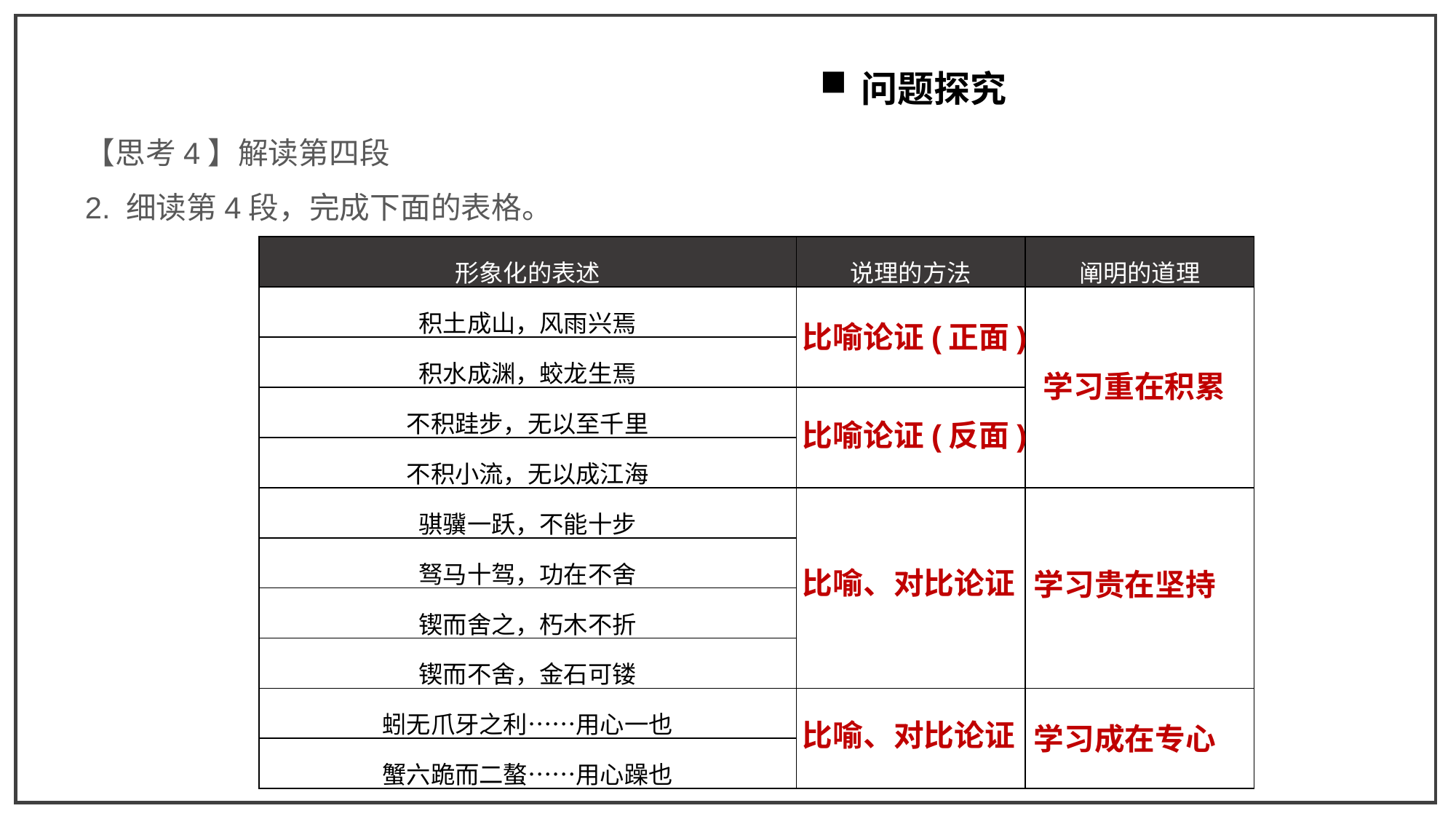

问题探究
【思考4】解读第四段
2. 细读第4段，完成下面的表格。
| 形象化的表述 | 说理的方法 | 阐明的道理 |
| --- | --- | --- |
| 积土成山，风雨兴焉 |  |  |
| 积水成渊，蛟龙生焉 |  |  |
| 不积跬步，无以至千里 |  |  |
| 不积小流，无以成江海 |  |  |
| 骐骥一跃，不能十步 |  |  |
| 驽马十驾，功在不舍 |  |  |
| 锲而舍之，朽木不折 |  |  |
| 锲而不舍，金石可镂 |  |  |
| 蚓无爪牙之利……用心一也 |  |  |
| 蟹六跪而二螯……用心躁也 |  |  |
比喻论证(正面)
学习重在积累
比喻论证(反面)
比喻、对比论证
学习贵在坚持
比喻、对比论证
学习成在专心